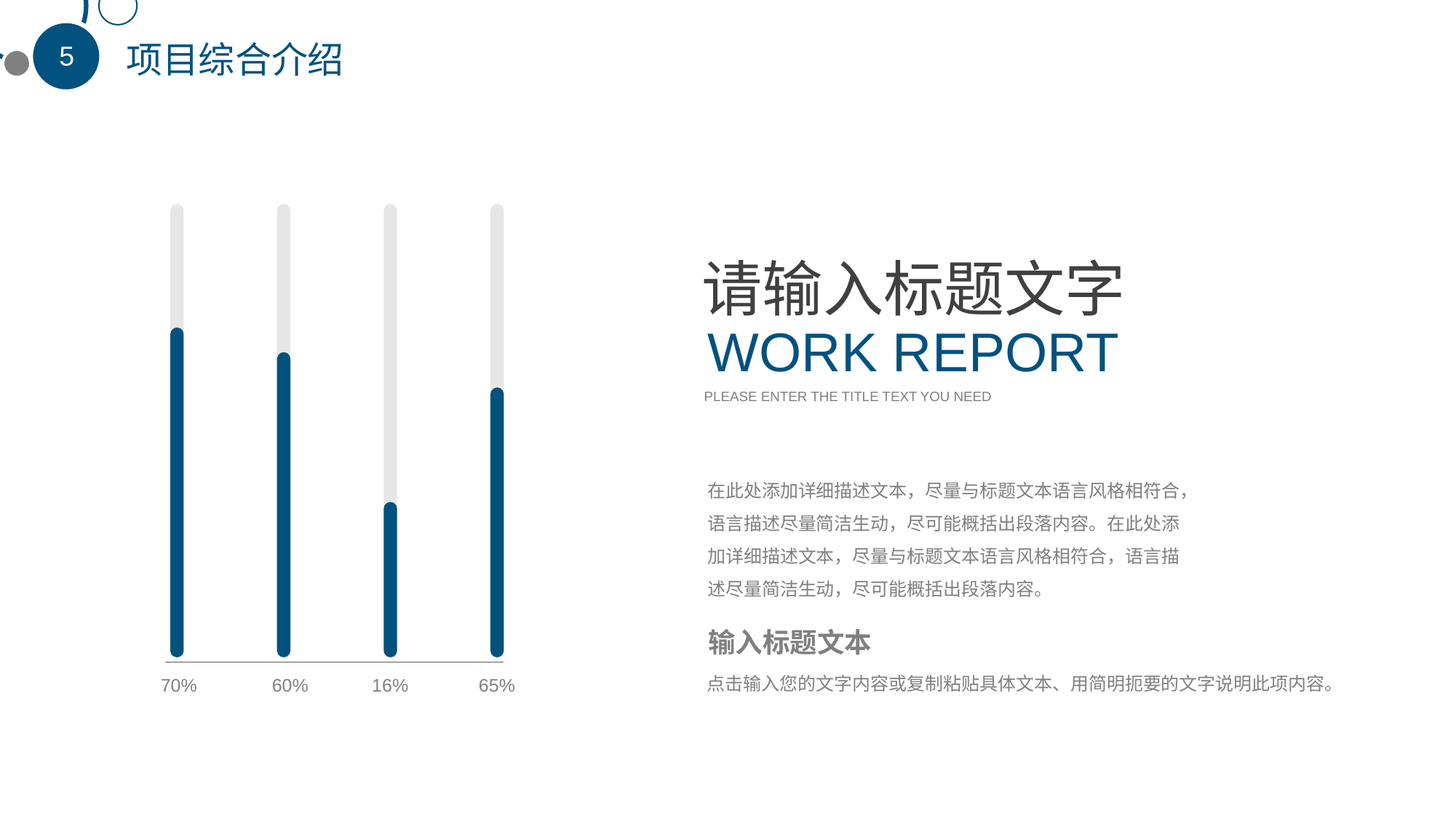

项目综合介绍

请输入标题文字
WORK REPORT
PLEASE ENTER THE TITLE TEXT YOU NEED
在此处添加详细描述文本，尽量与标题文本语言风格相符合，语言描述尽量简洁生动，尽可能概括出段落内容。在此处添加详细描述文本，尽量与标题文本语言风格相符合，语言描述尽量简洁生动，尽可能概括出段落内容。
输入标题文本
65%
点击输入您的文字内容或复制粘贴具体文本、用简明扼要的文字说明此项内容。
60%
16%
70%